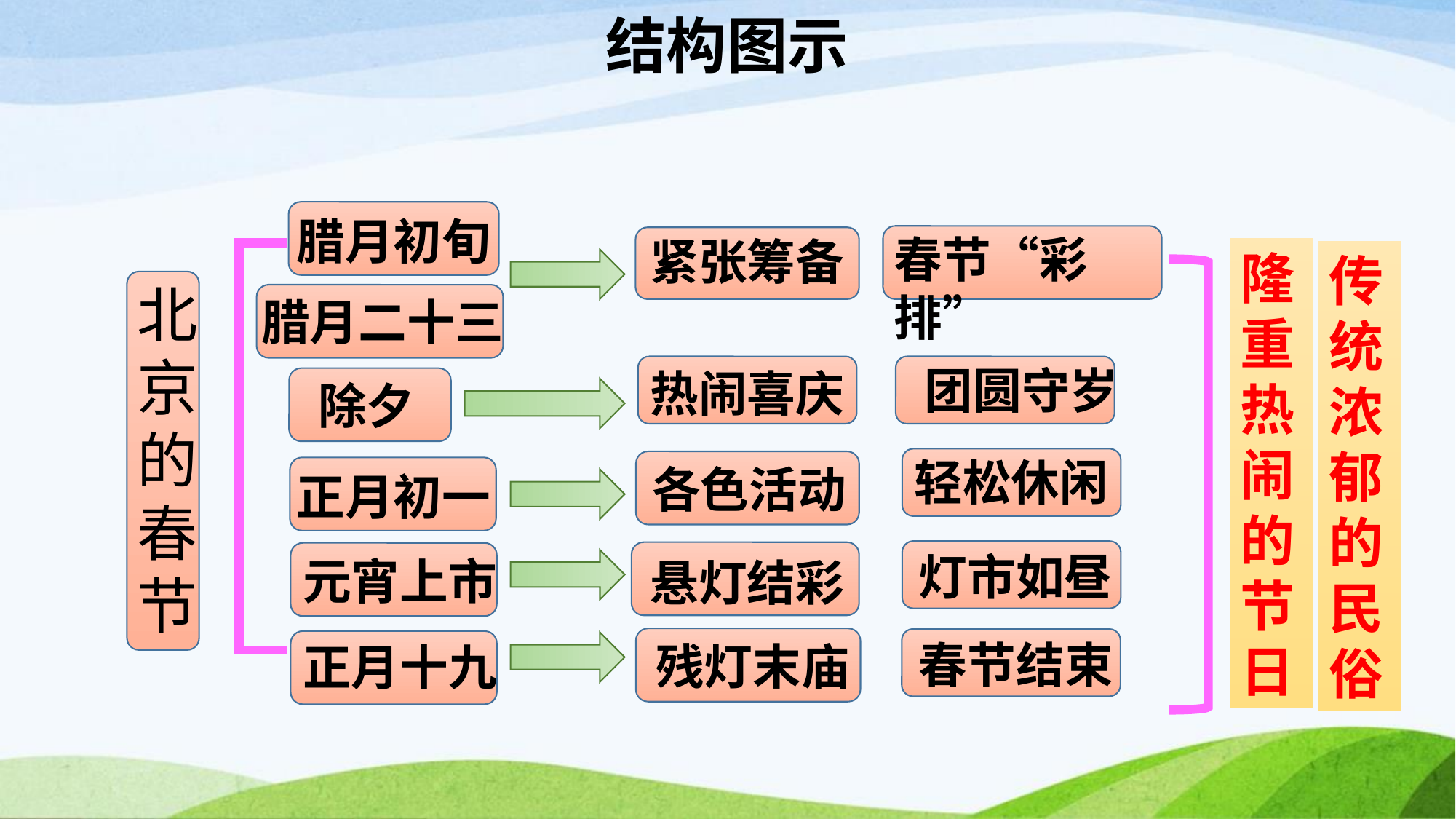

结构图示

腊月初旬
春节“彩排”
紧张筹备

隆重热闹的节日
传统浓郁的民俗

北
京
的
春
节

腊月二十三
团圆守岁

热闹喜庆

除夕

轻松休闲

各色活动

正月初一

灯市如昼

元宵上市
悬灯结彩

春节结束

残灯末庙
正月十九